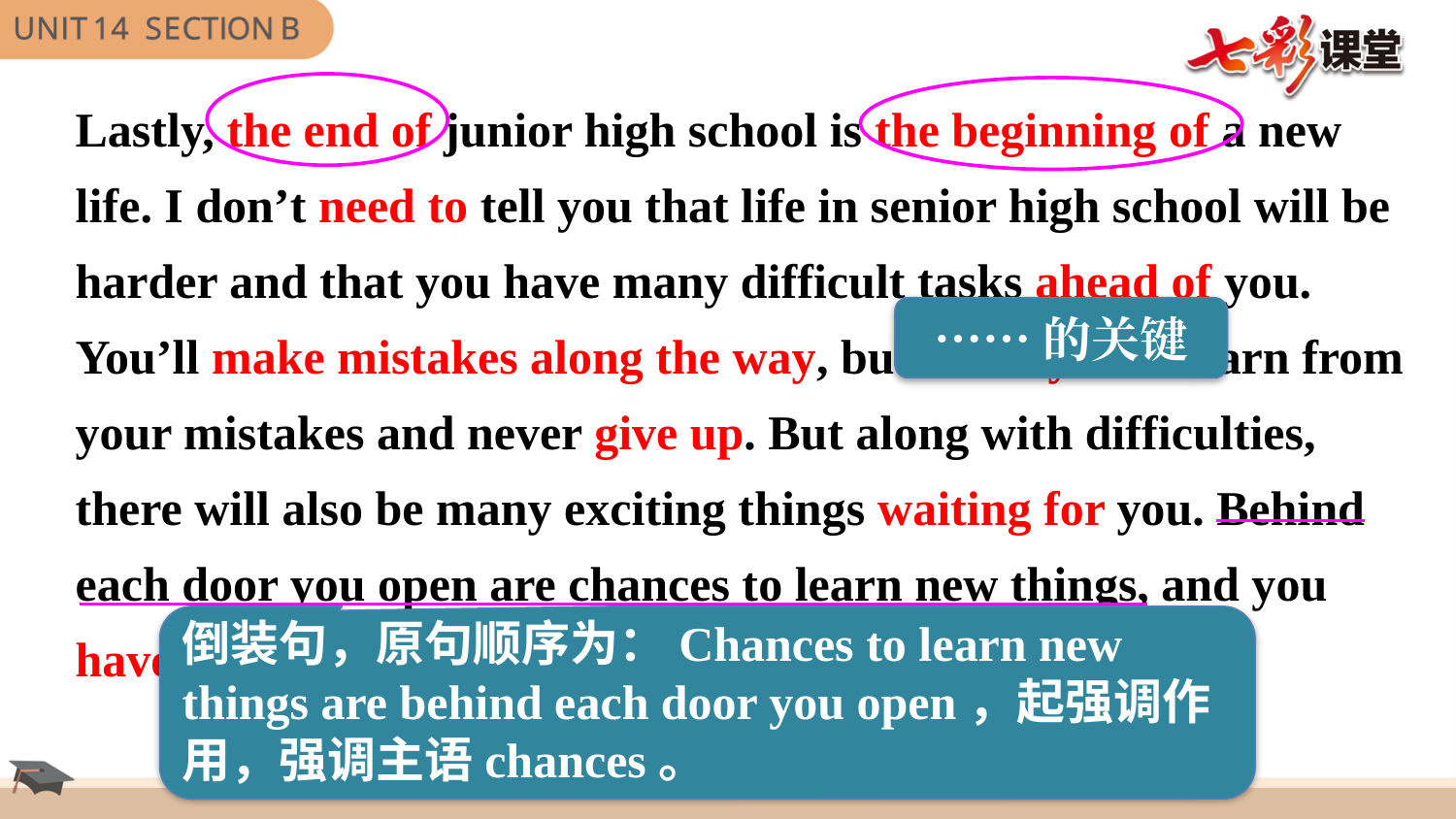

Lastly, the end of junior high school is the beginning of a new life. I don’t need to tell you that life in senior high school will be harder and that you have many difficult tasks ahead of you. You’ll make mistakes along the way, but the key is to learn from your mistakes and never give up. But along with difficulties, there will also be many exciting things waiting for you. Behind each door you open are chances to learn new things, and you have the ability to make your own choices.

……的关键

倒装句，原句顺序为：Chances to learn new things are behind each door you open，起强调作用，强调主语chances。